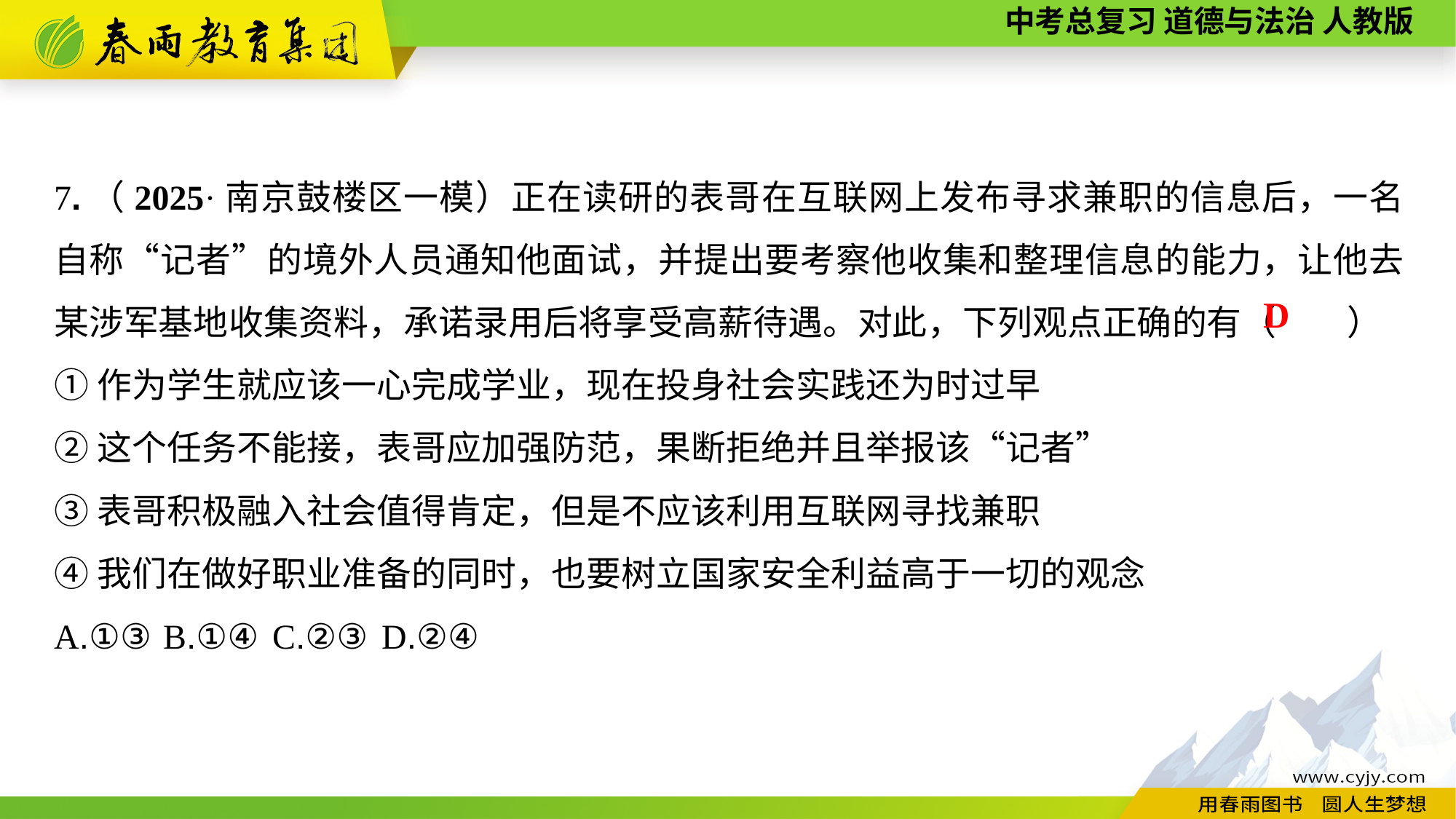

7.（2025·南京鼓楼区一模）正在读研的表哥在互联网上发布寻求兼职的信息后，一名自称“记者”的境外人员通知他面试，并提出要考察他收集和整理信息的能力，让他去某涉军基地收集资料，承诺录用后将享受高薪待遇。对此，下列观点正确的有（　　）
①作为学生就应该一心完成学业，现在投身社会实践还为时过早
②这个任务不能接，表哥应加强防范，果断拒绝并且举报该“记者”
③表哥积极融入社会值得肯定，但是不应该利用互联网寻找兼职
④我们在做好职业准备的同时，也要树立国家安全利益高于一切的观念
A.①③	B.①④	C.②③	D.②④
D